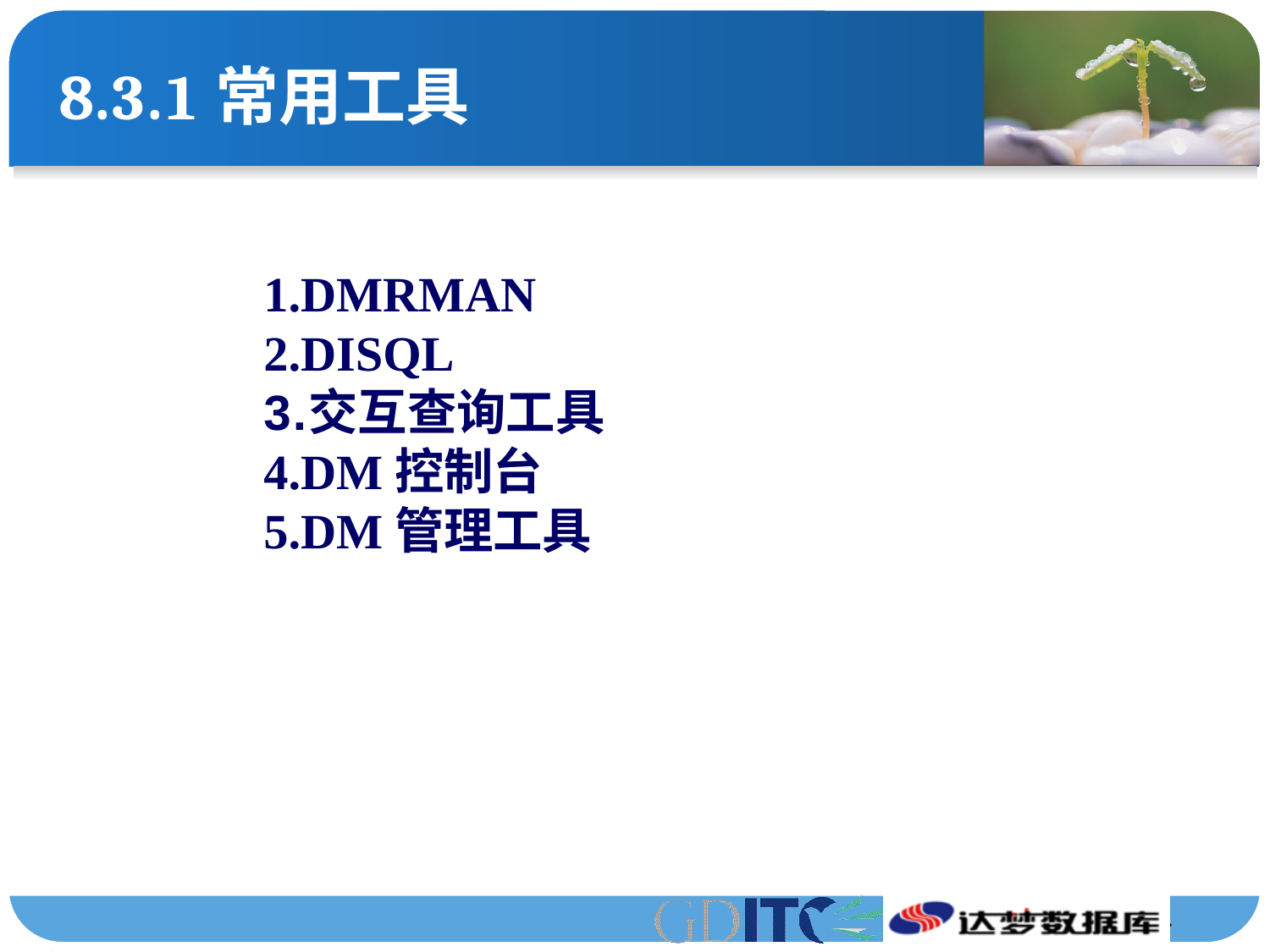

# 8.3.1常用工具
DMRMAN
DISQL
交互查询工具
DM控制台
DM管理工具